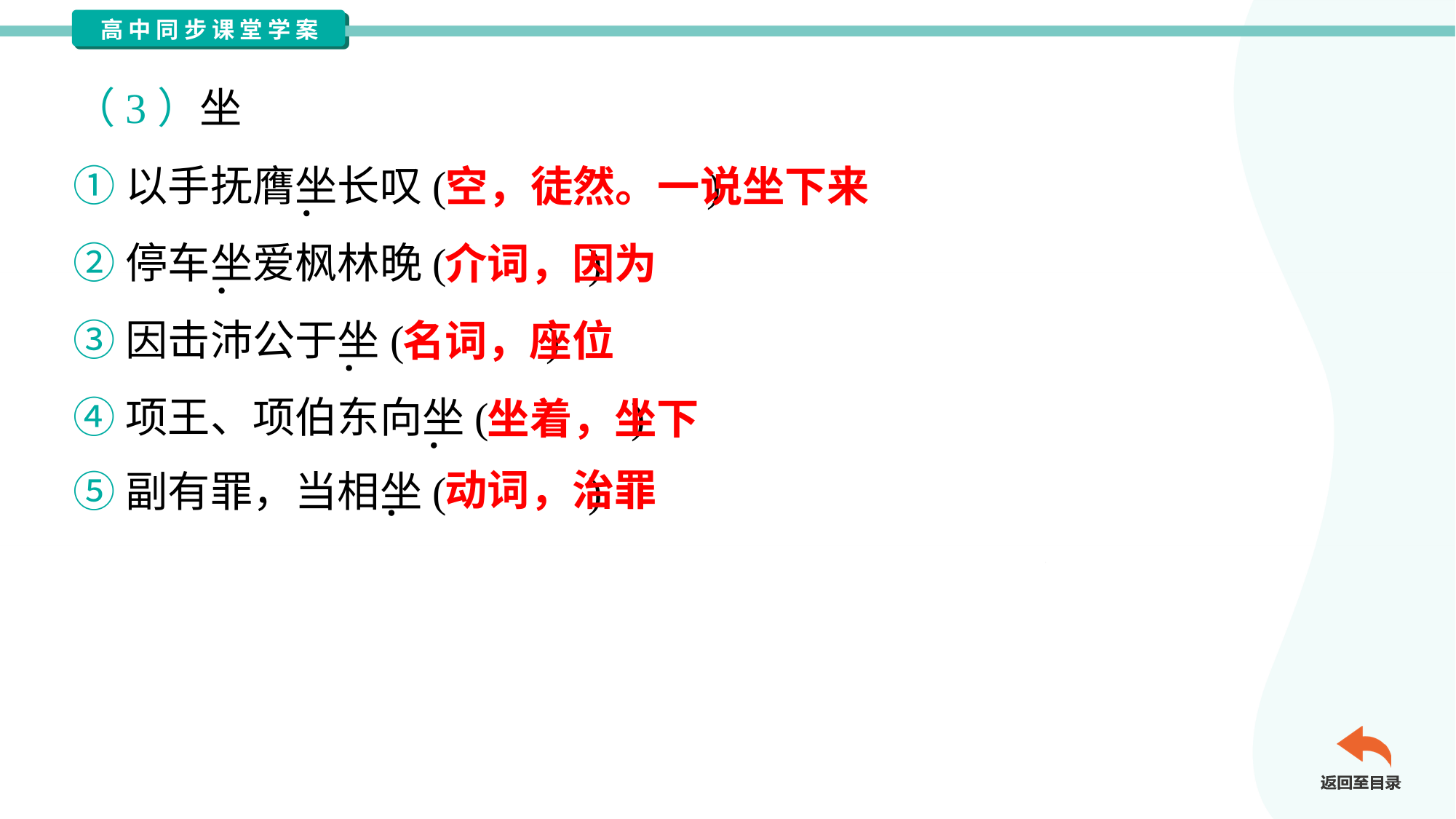

（3）坐
①以手抚膺坐长叹(                      )
②停车坐爱枫林晚(            )
③因击沛公于坐(            )
④项王、项伯东向坐(            )
⑤副有罪，当相坐(            )
空，徒然。一说坐下来
介词，因为

名词，座位

坐着，坐下

动词，治罪